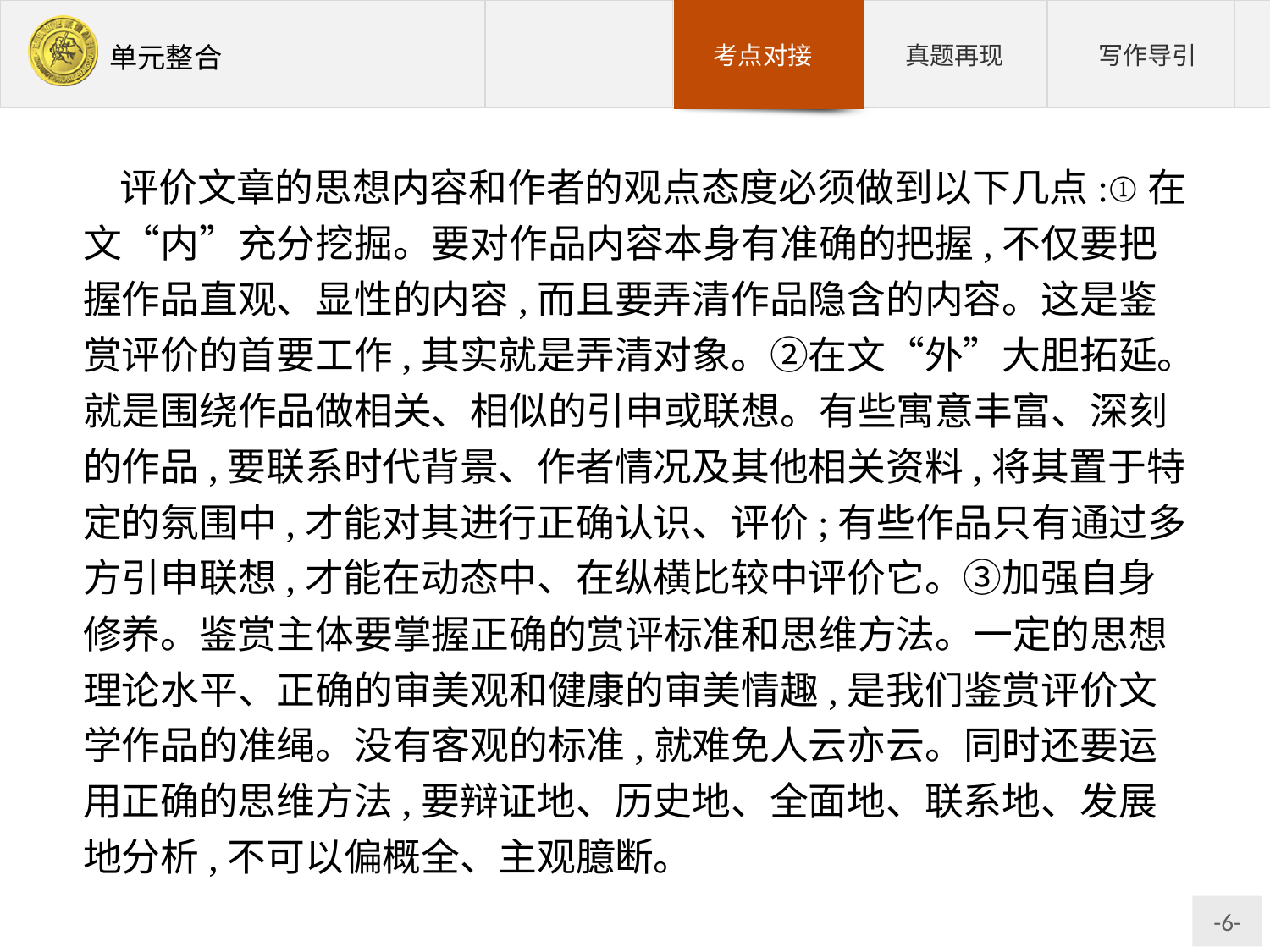

评价文章的思想内容和作者的观点态度必须做到以下几点:①在文“内”充分挖掘。要对作品内容本身有准确的把握,不仅要把握作品直观、显性的内容,而且要弄清作品隐含的内容。这是鉴赏评价的首要工作,其实就是弄清对象。②在文“外”大胆拓延。就是围绕作品做相关、相似的引申或联想。有些寓意丰富、深刻的作品,要联系时代背景、作者情况及其他相关资料,将其置于特定的氛围中,才能对其进行正确认识、评价;有些作品只有通过多方引申联想,才能在动态中、在纵横比较中评价它。③加强自身修养。鉴赏主体要掌握正确的赏评标准和思维方法。一定的思想理论水平、正确的审美观和健康的审美情趣,是我们鉴赏评价文学作品的准绳。没有客观的标准,就难免人云亦云。同时还要运用正确的思维方法,要辩证地、历史地、全面地、联系地、发展地分析,不可以偏概全、主观臆断。